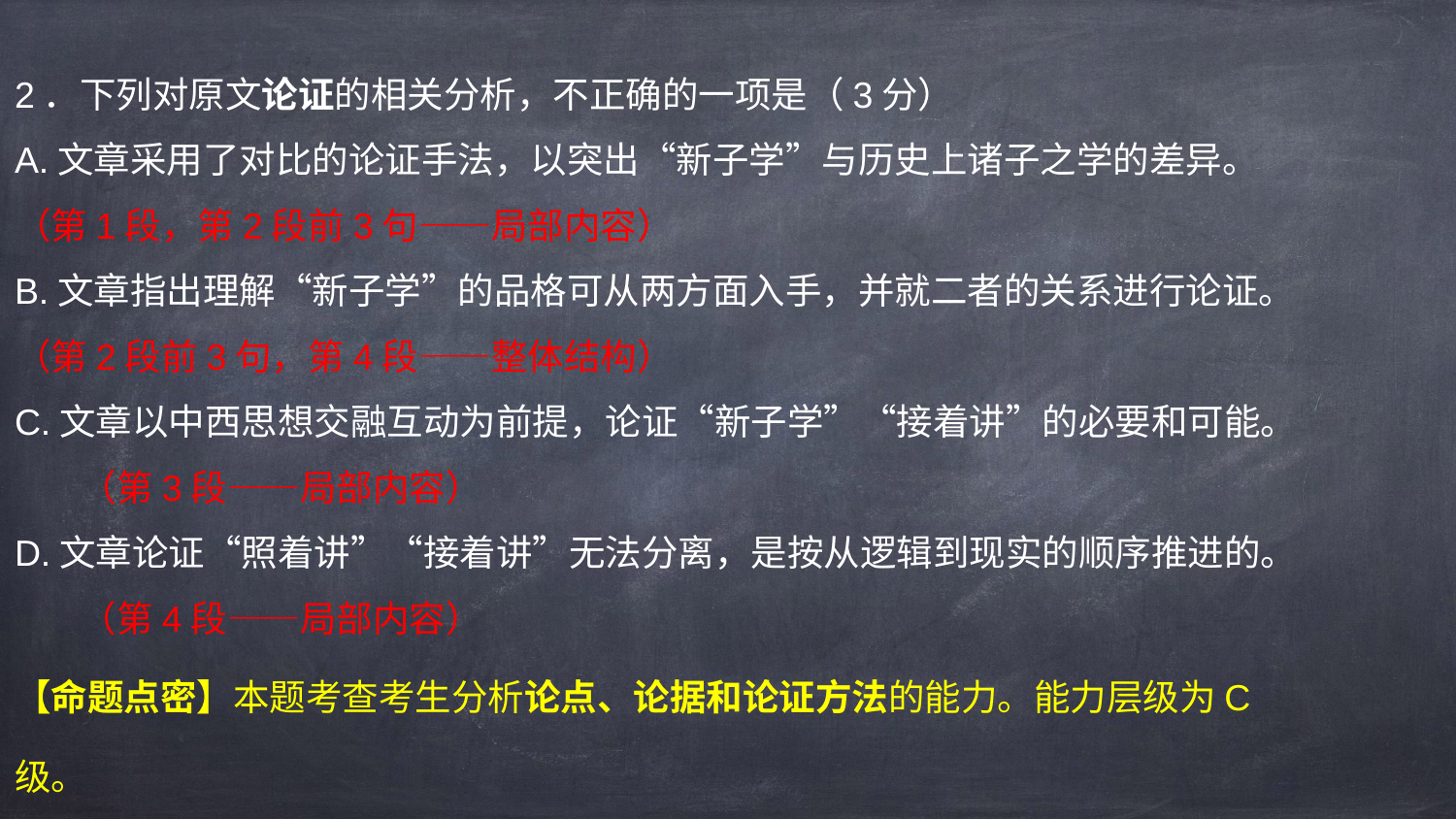

2．下列对原文论证的相关分析，不正确的一项是（3分）
A.文章采用了对比的论证手法，以突出“新子学”与历史上诸子之学的差异。  （第1段，第2段前3句——局部内容）
B.文章指出理解“新子学”的品格可从两方面入手，并就二者的关系进行论证。（第2段前3句，第4段——整体结构）
C.文章以中西思想交融互动为前提，论证“新子学”“接着讲”的必要和可能。        （第3段——局部内容）
D.文章论证“照着讲”“接着讲”无法分离，是按从逻辑到现实的顺序推进的。        （第4段——局部内容）
【命题点密】本题考查考生分析论点、论据和论证方法的能力。能力层级为C级。